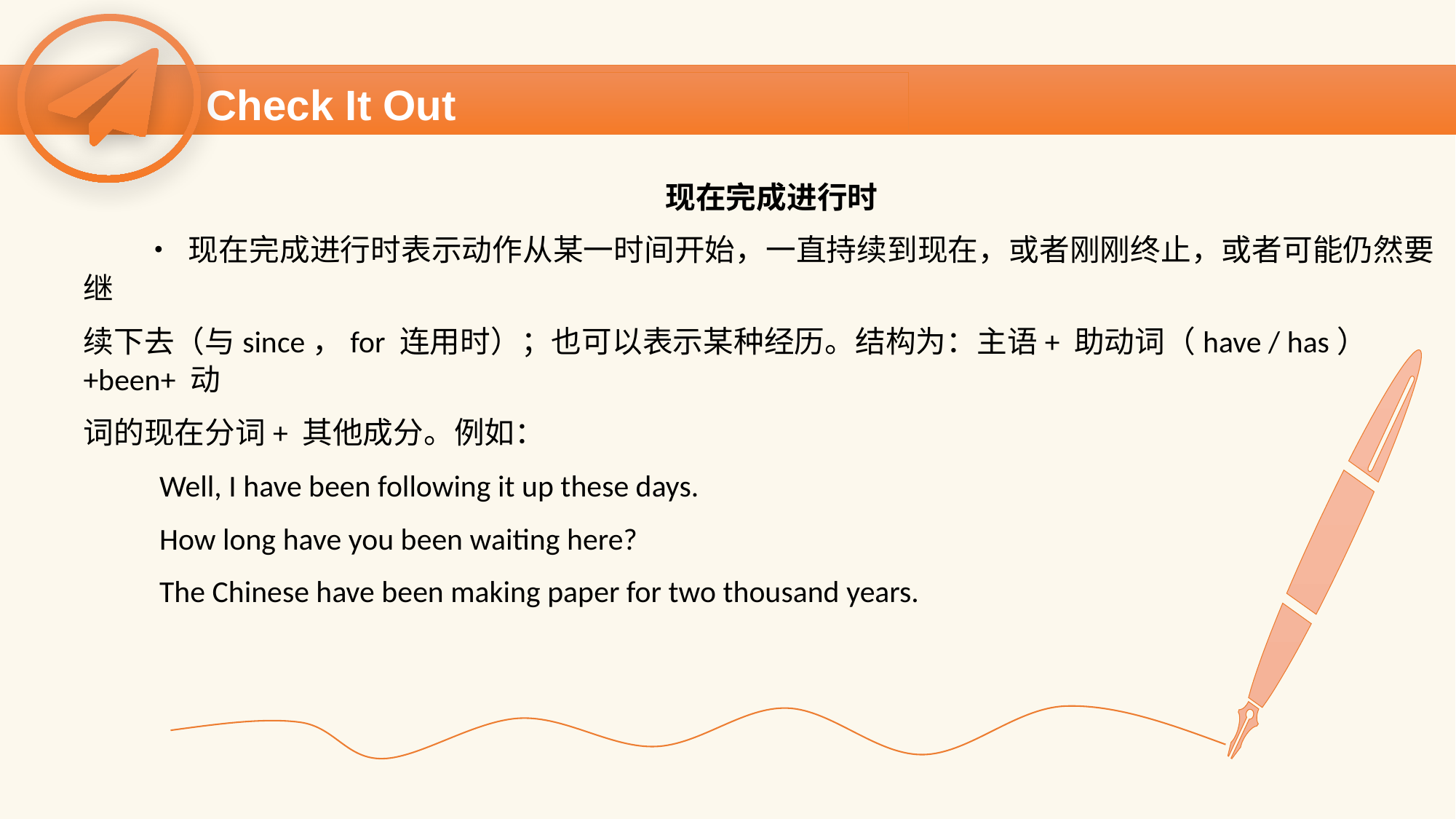

Check It Out
 现在完成进行时
         • 现在完成进行时表示动作从某一时间开始，一直持续到现在，或者刚刚终止，或者可能仍然要继
续下去（与since，for 连用时）；也可以表示某种经历。结构为：主语+ 助动词（have / has）+been+ 动
词的现在分词+ 其他成分。例如：
           Well, I have been following it up these days.
           How long have you been waiting here?
           The Chinese have been making paper for two thousand years.